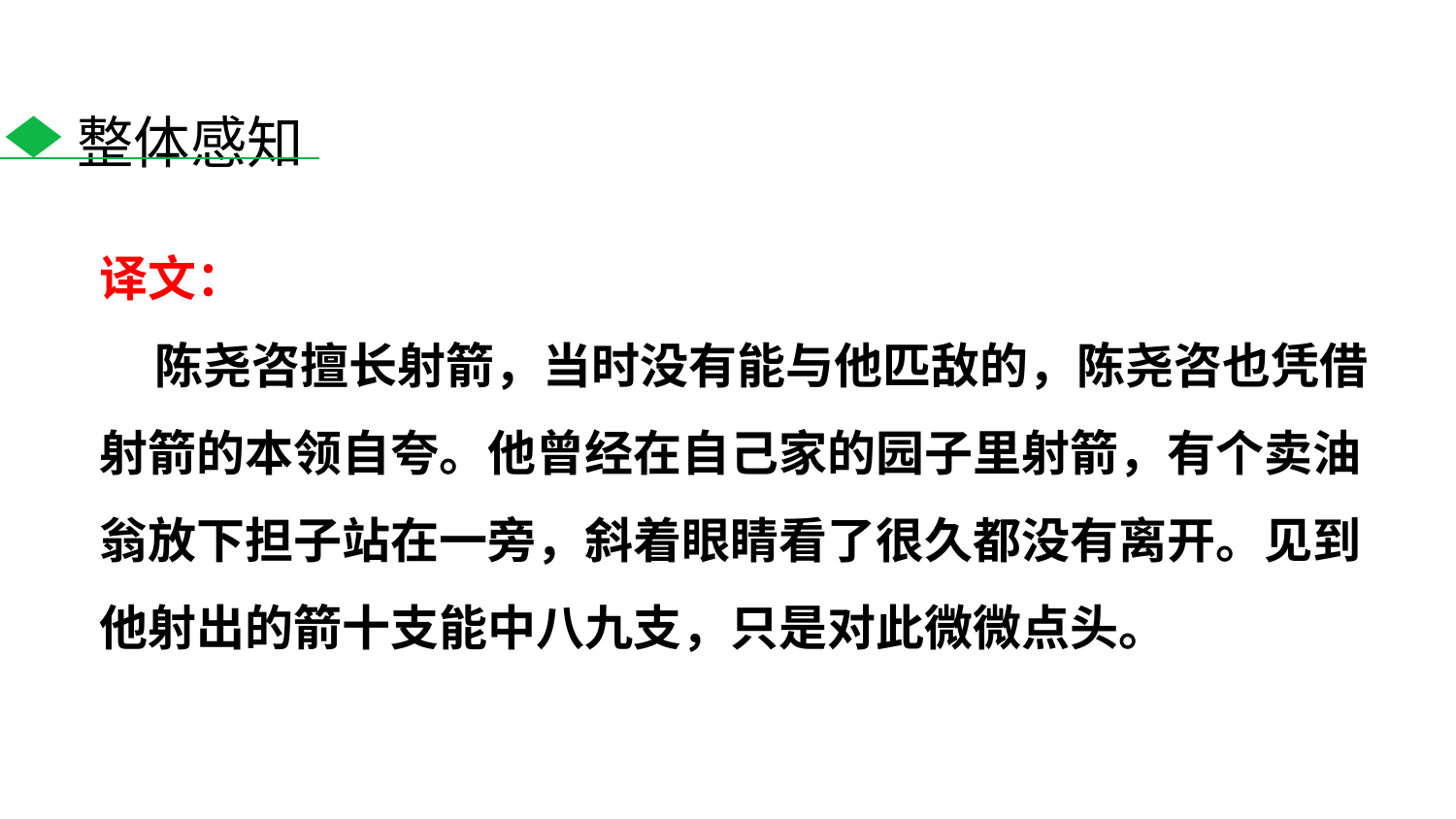

整体感知

译文：
    陈尧咨擅长射箭，当时没有能与他匹敌的，陈尧咨也凭借射箭的本领自夸。他曾经在自己家的园子里射箭，有个卖油翁放下担子站在一旁，斜着眼睛看了很久都没有离开。见到他射出的箭十支能中八九支，只是对此微微点头。